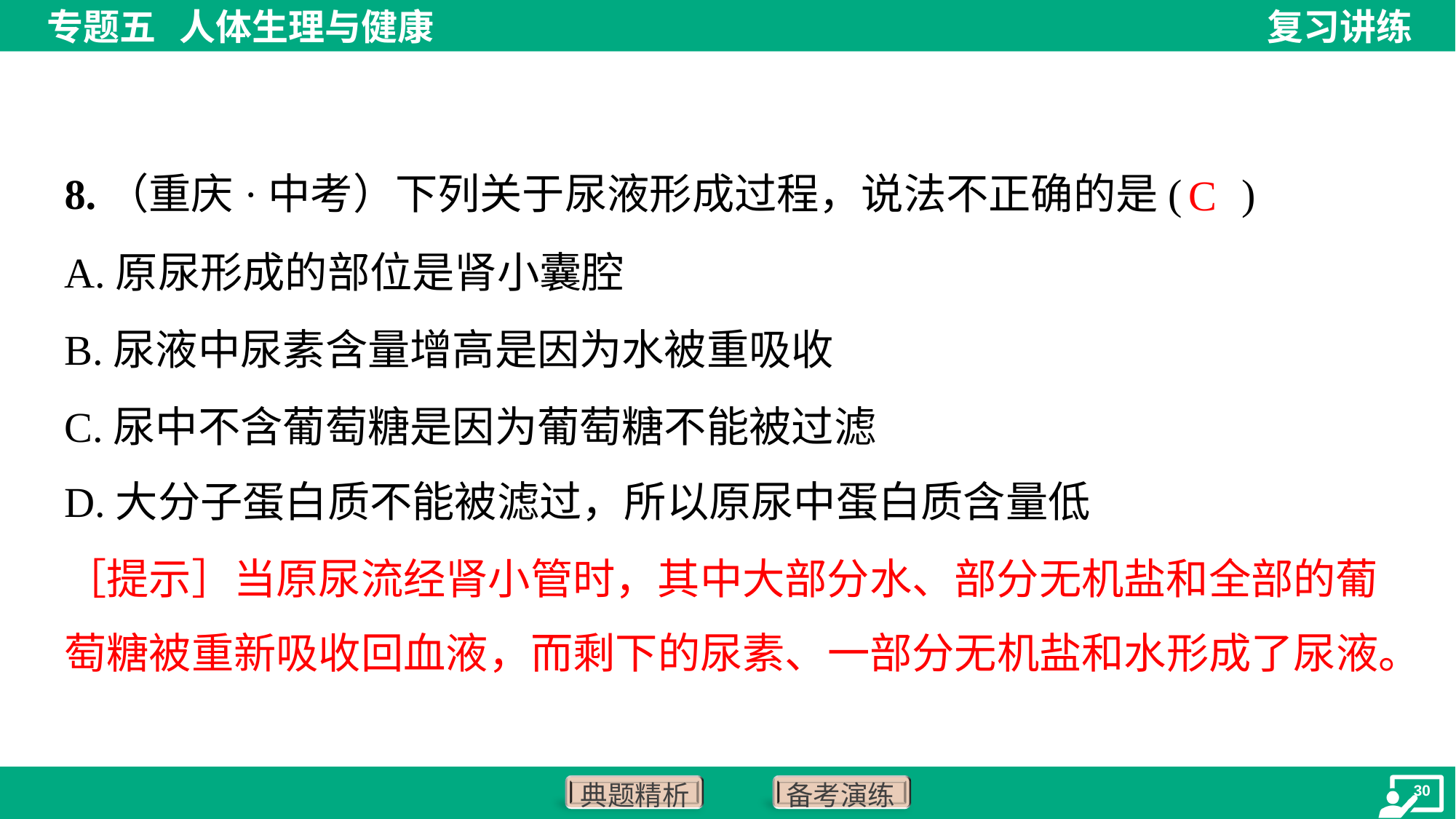

8.（重庆·中考）下列关于尿液形成过程，说法不正确的是(     )
C
A.原尿形成的部位是肾小囊腔
B.尿液中尿素含量增高是因为水被重吸收
C.尿中不含葡萄糖是因为葡萄糖不能被过滤
D.大分子蛋白质不能被滤过，所以原尿中蛋白质含量低
［提示］当原尿流经肾小管时，其中大部分水、部分无机盐和全部的葡
萄糖被重新吸收回血液，而剩下的尿素、一部分无机盐和水形成了尿液。